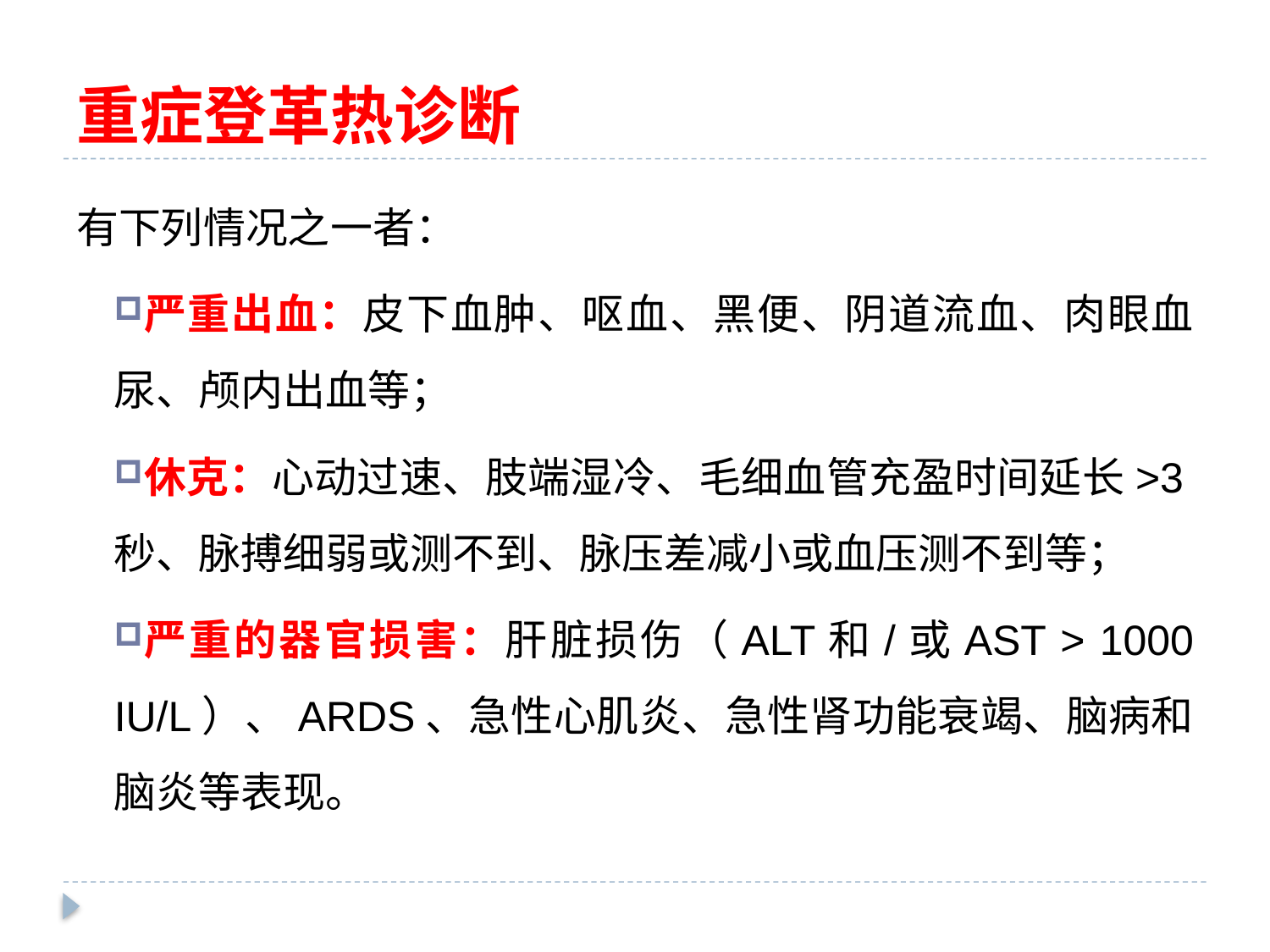

# 重症登革热诊断
有下列情况之一者：
严重出血：皮下血肿、呕血、黑便、阴道流血、肉眼血尿、颅内出血等；
休克：心动过速、肢端湿冷、毛细血管充盈时间延长>3秒、脉搏细弱或测不到、脉压差减小或血压测不到等；
严重的器官损害：肝脏损伤（ALT和/或AST > 1000 IU/L）、ARDS、急性心肌炎、急性肾功能衰竭、脑病和脑炎等表现。